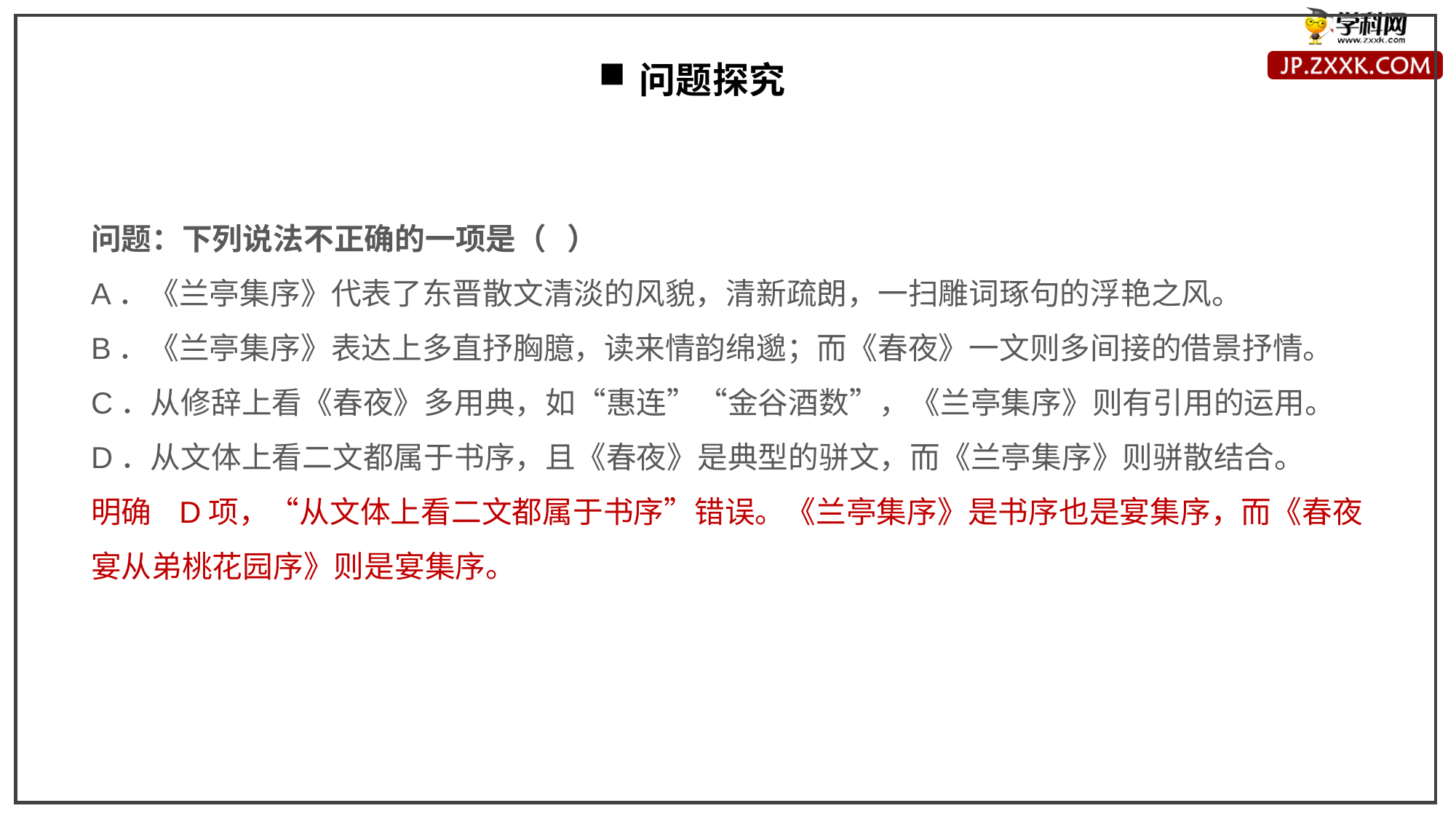

问题探究
问题：下列说法不正确的一项是（   ）
A．《兰亭集序》代表了东晋散文清淡的风貌，清新疏朗，一扫雕词琢句的浮艳之风。
B．《兰亭集序》表达上多直抒胸臆，读来情韵绵邈；而《春夜》一文则多间接的借景抒情。
C．从修辞上看《春夜》多用典，如“惠连”“金谷酒数”，《兰亭集序》则有引用的运用。
D．从文体上看二文都属于书序，且《春夜》是典型的骈文，而《兰亭集序》则骈散结合。
明确   D项，“从文体上看二文都属于书序”错误。《兰亭集序》是书序也是宴集序，而《春夜宴从弟桃花园序》则是宴集序。